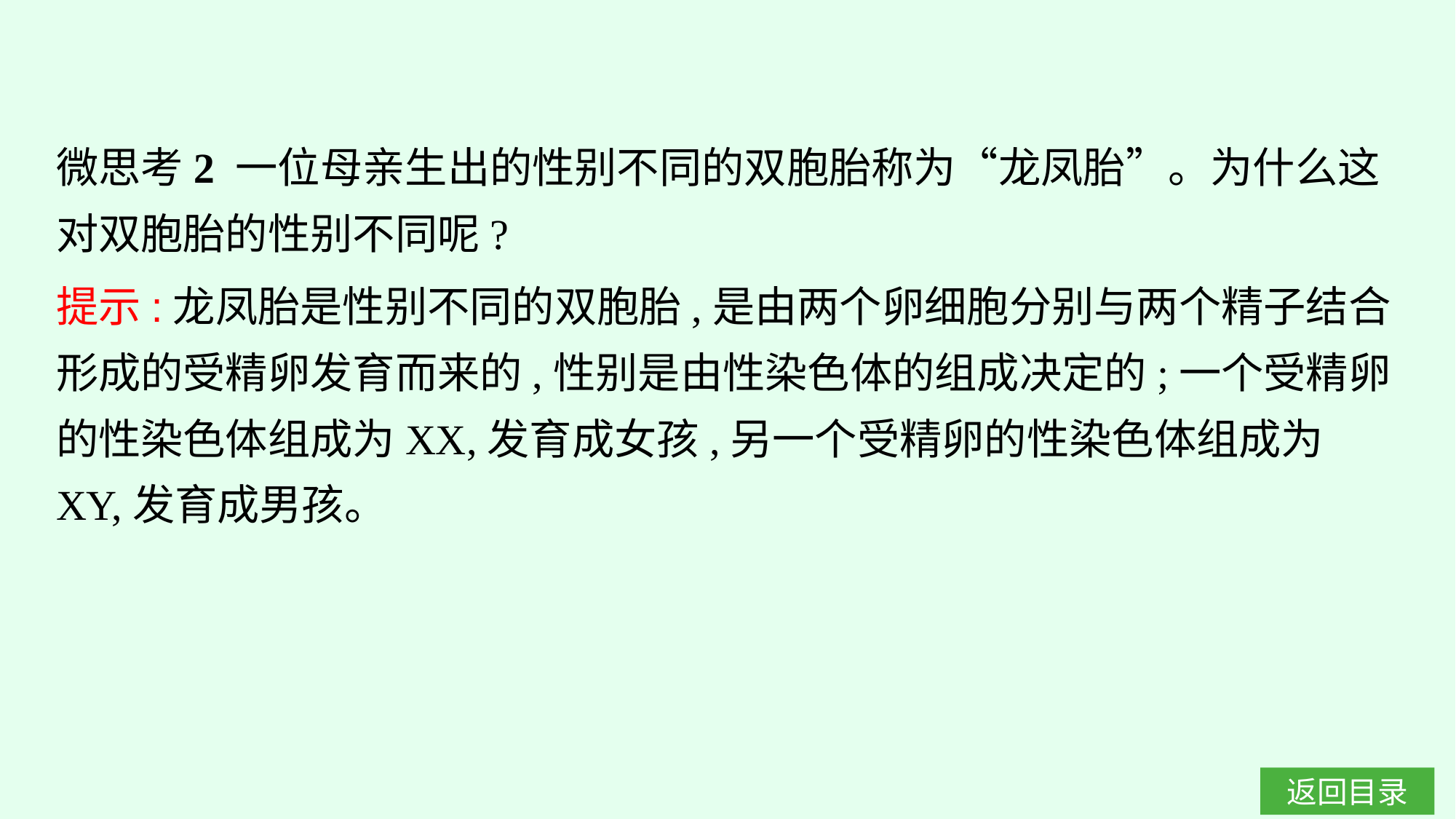

微思考2 一位母亲生出的性别不同的双胞胎称为“龙凤胎”。为什么这对双胞胎的性别不同呢?
提示:龙凤胎是性别不同的双胞胎,是由两个卵细胞分别与两个精子结合形成的受精卵发育而来的,性别是由性染色体的组成决定的;一个受精卵的性染色体组成为XX,发育成女孩,另一个受精卵的性染色体组成为XY,发育成男孩。